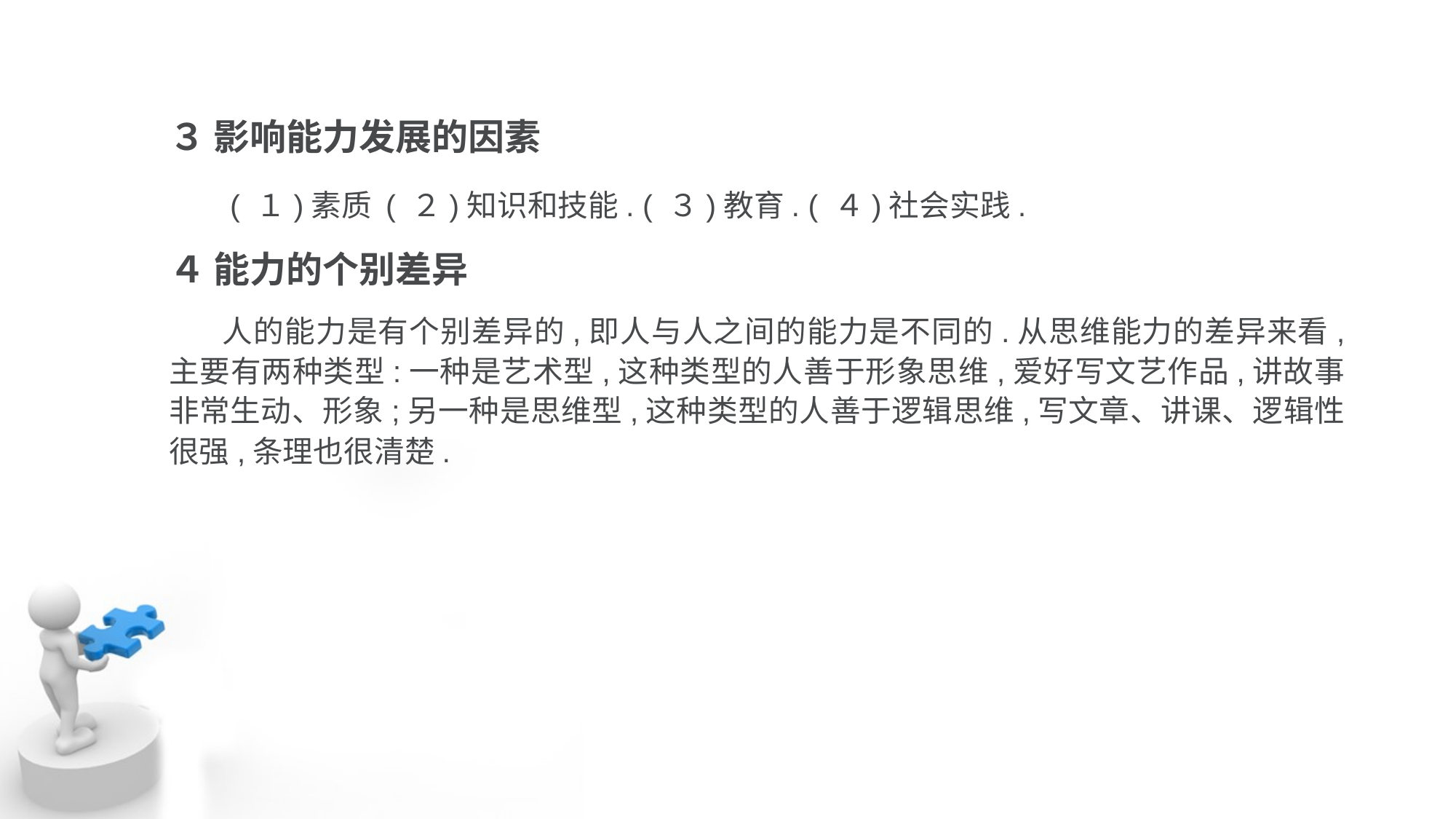

３ 影响能力发展的因素
      ( １)素质 ( ２)知识和技能. ( ３)教育. ( ４)社会实践.
４ 能力的个别差异
      人的能力是有个别差异的,即人与人之间的能力是不同的.从思维能力的差异来看, 主要有两种类型:一种是艺术型,这种类型的人善于形象思维,爱好写文艺作品,讲故事 非常生动、形象;另一种是思维型,这种类型的人善于逻辑思维,写文章、讲课、逻辑性 很强,条理也很清楚.